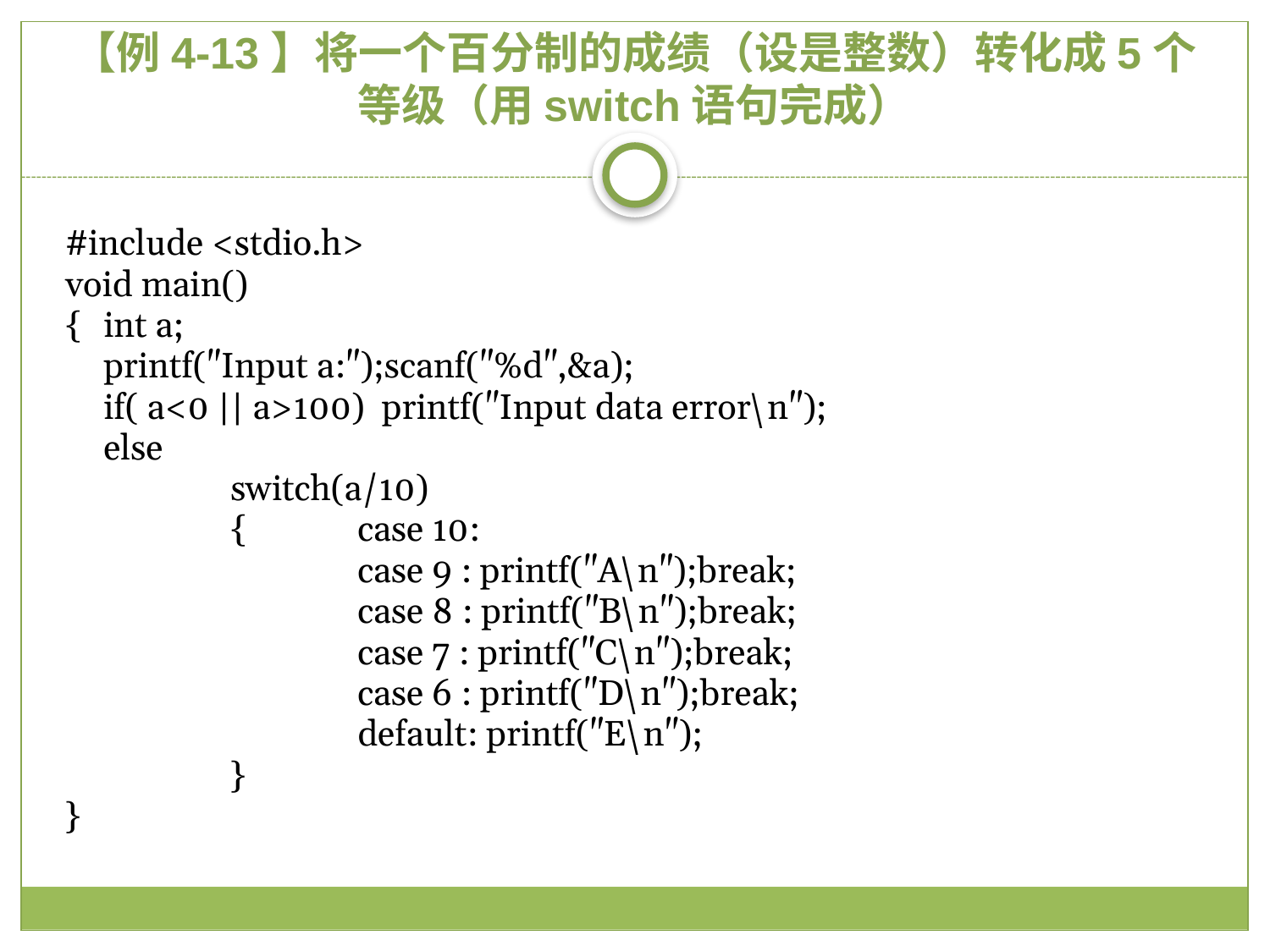

# 【例4-13】将一个百分制的成绩（设是整数）转化成5个等级（用switch语句完成）
#include <stdio.h>
void main()
{	int a;
	printf("Input a:");scanf("%d",&a);
	if( a<0 || a>100)  printf("Input data error\n");
	else
		switch(a/10)
		{	case 10:
			case 9 : printf("A\n");break;
			case 8 : printf("B\n");break;
			case 7 : printf("C\n");break;
			case 6 : printf("D\n");break;
			default: printf("E\n");
		}
}